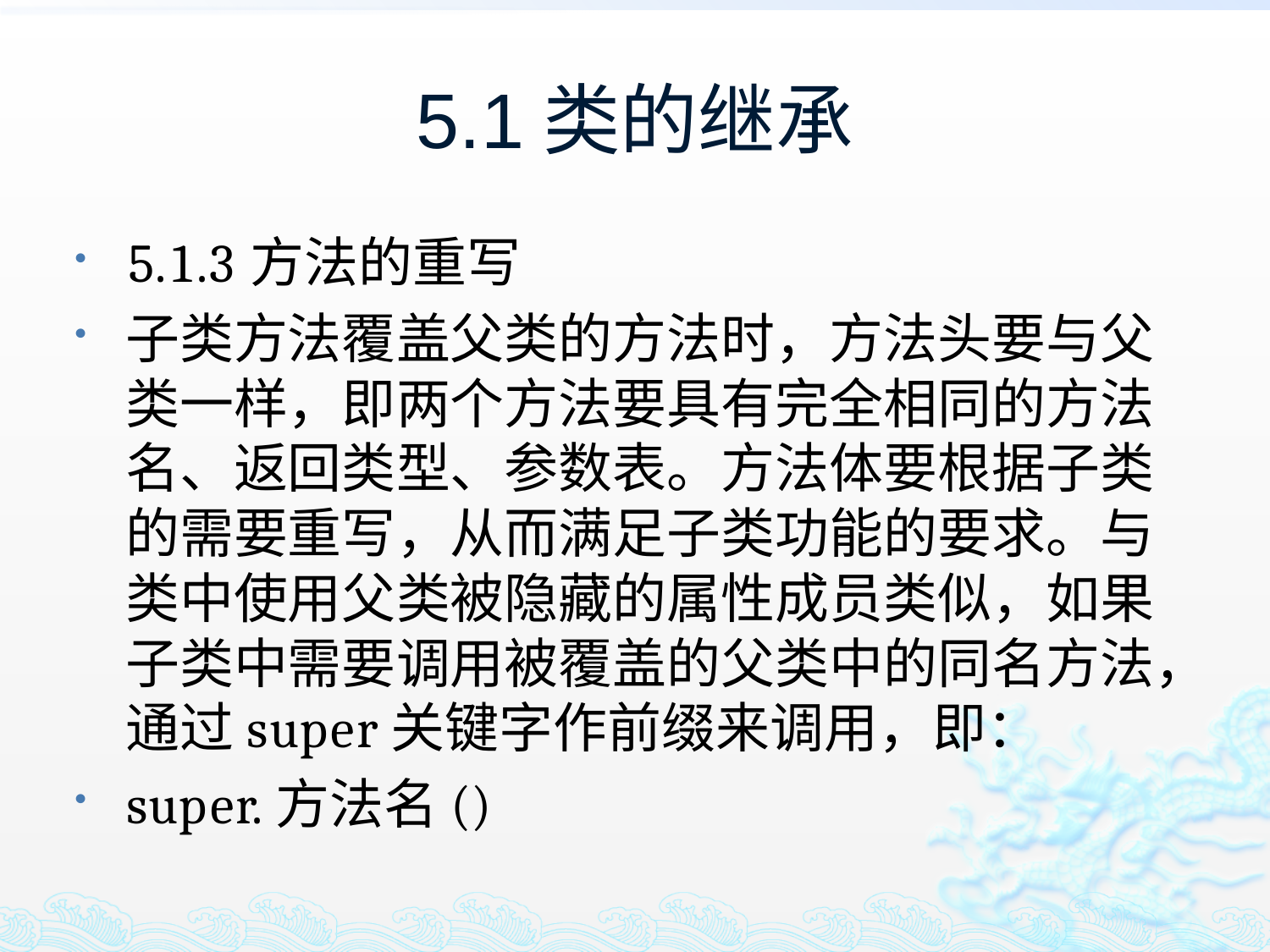

# 5.1类的继承
5.1.3方法的重写
子类方法覆盖父类的方法时，方法头要与父类一样，即两个方法要具有完全相同的方法名、返回类型、参数表。方法体要根据子类的需要重写，从而满足子类功能的要求。与类中使用父类被隐藏的属性成员类似，如果子类中需要调用被覆盖的父类中的同名方法，通过super关键字作前缀来调用，即：
super.方法名()